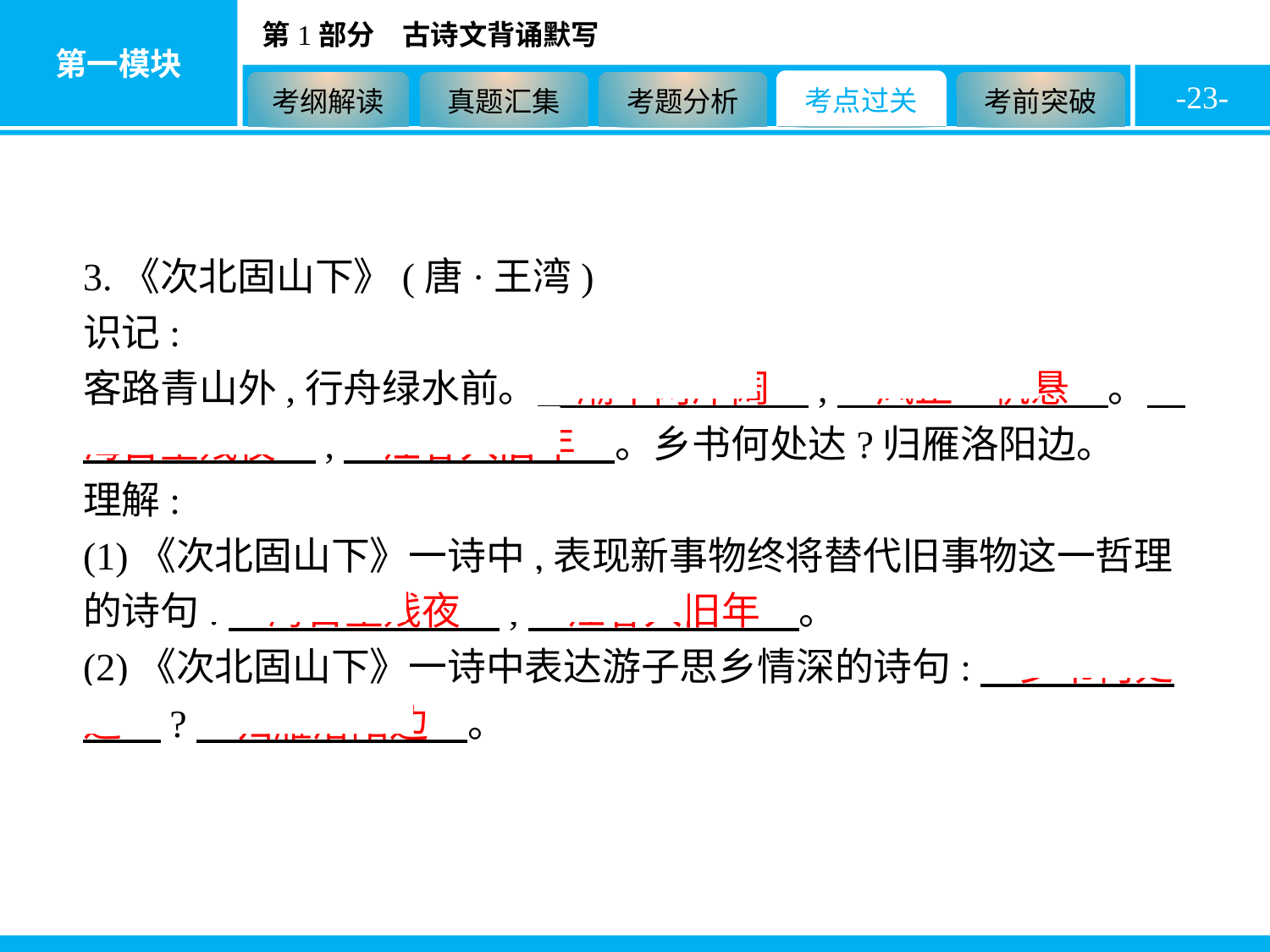

-23-
3.《次北固山下》(唐·王湾)
识记:
客路青山外,行舟绿水前。　潮平两岸阔　,　风正一帆悬　。　海日生残夜　,　江春入旧年　。乡书何处达?归雁洛阳边。
理解:
(1)《次北固山下》一诗中,表现新事物终将替代旧事物这一哲理的诗句:　海日生残夜　,　江春入旧年　。
(2)《次北固山下》一诗中表达游子思乡情深的诗句:　乡书何处达　?　归雁洛阳边　。